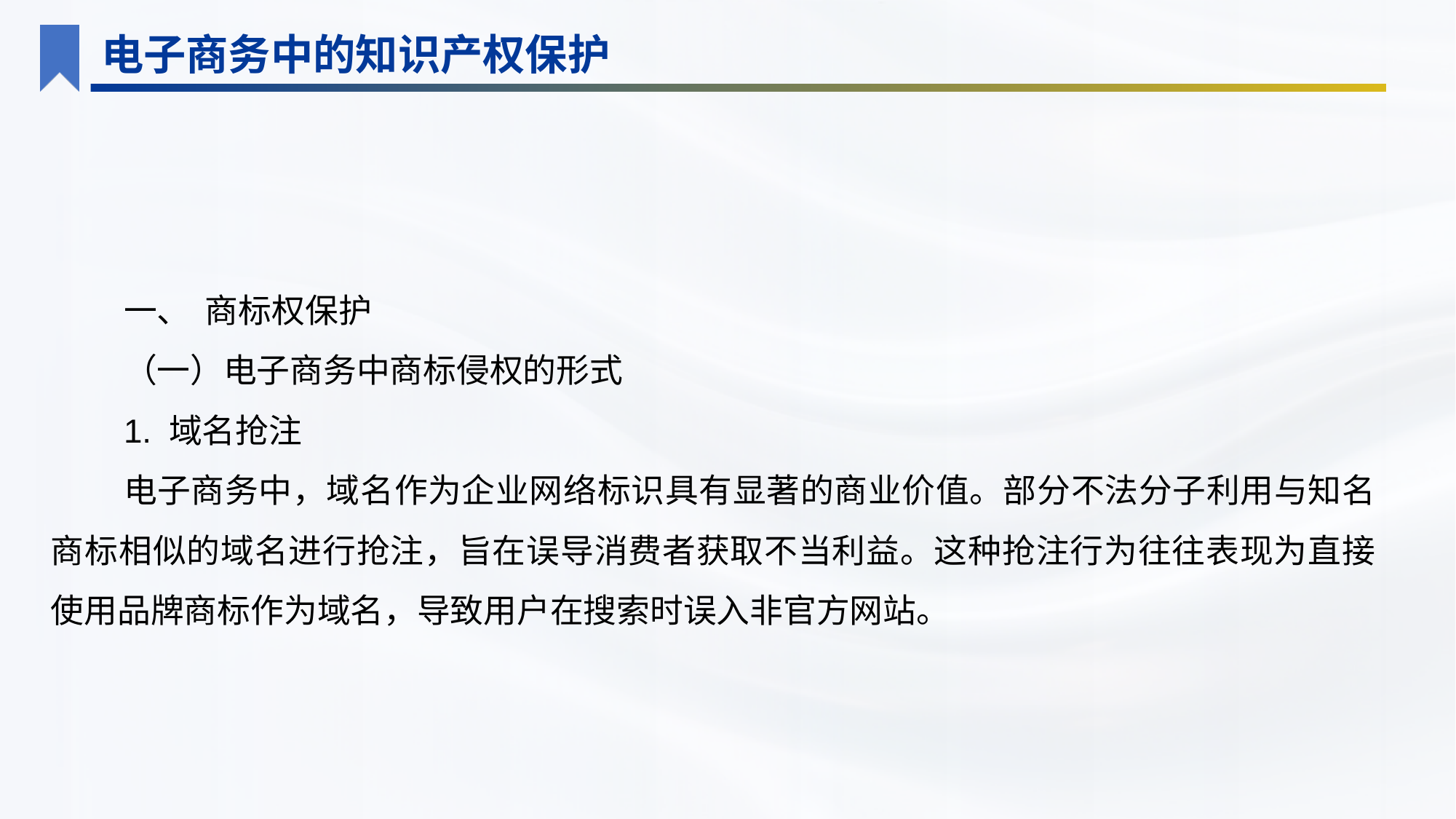

电子商务中的知识产权保护
一、  商标权保护
（一）电子商务中商标侵权的形式
1. 域名抢注
电子商务中，域名作为企业网络标识具有显著的商业价值。部分不法分子利用与知名商标相似的域名进行抢注，旨在误导消费者获取不当利益。这种抢注行为往往表现为直接使用品牌商标作为域名，导致用户在搜索时误入非官方网站。